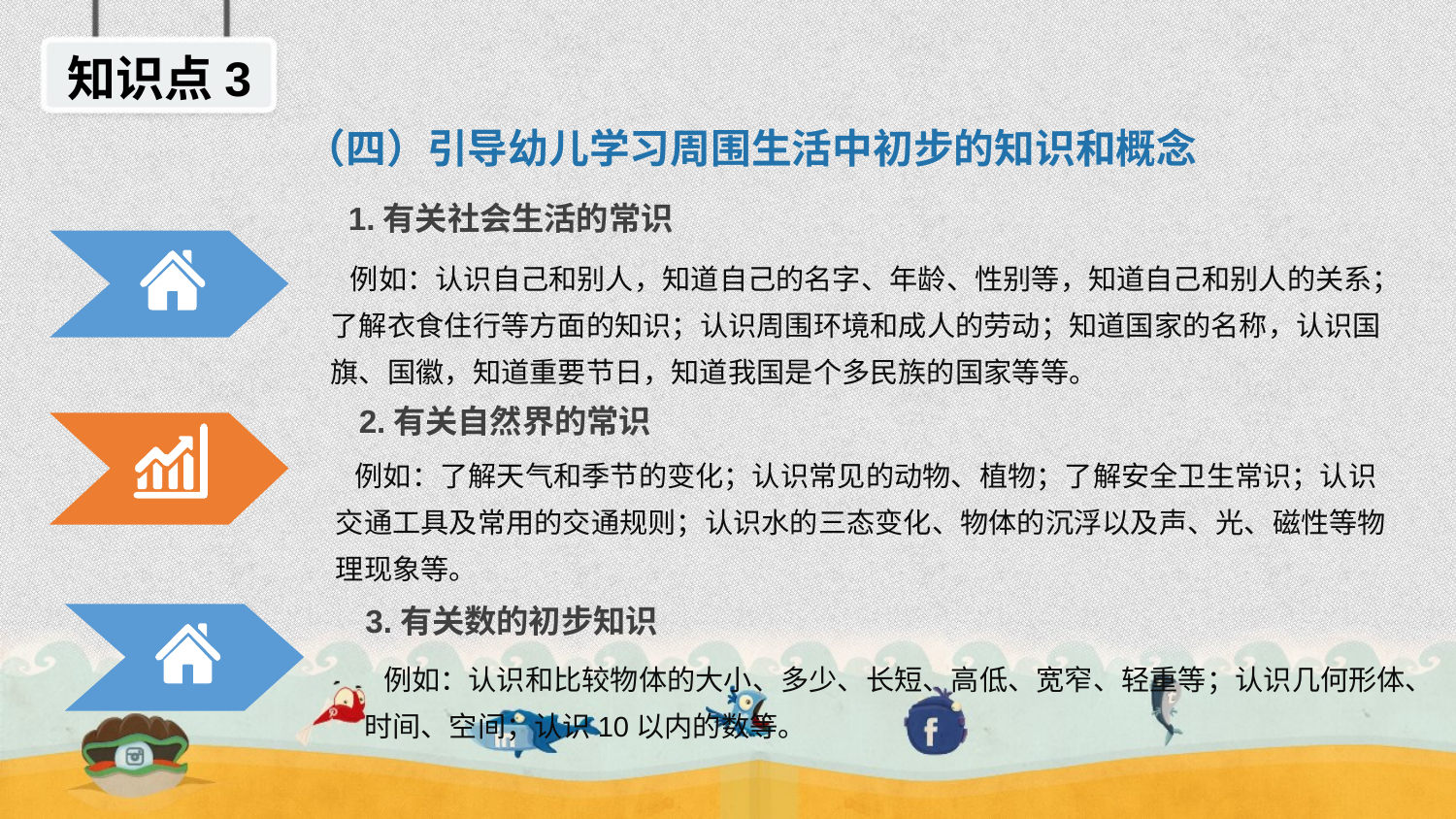

知识点3
（四）引导幼儿学习周围生活中初步的知识和概念
1.有关社会生活的常识

  例如：认识自己和别人，知道自己的名字、年龄、性别等，知道自己和别人的关系；了解衣食住行等方面的知识；认识周围环境和成人的劳动；知道国家的名称，认识国旗、国徽，知道重要节日，知道我国是个多民族的国家等等。

2.有关自然界的常识

  例如：了解天气和季节的变化；认识常见的动物、植物；了解安全卫生常识；认识交通工具及常用的交通规则；认识水的三态变化、物体的沉浮以及声、光、磁性等物理现象等。
3.有关数的初步知识

  例如：认识和比较物体的大小、多少、长短、高低、宽窄、轻重等；认识几何形体、时间、空间；认识10以内的数等。